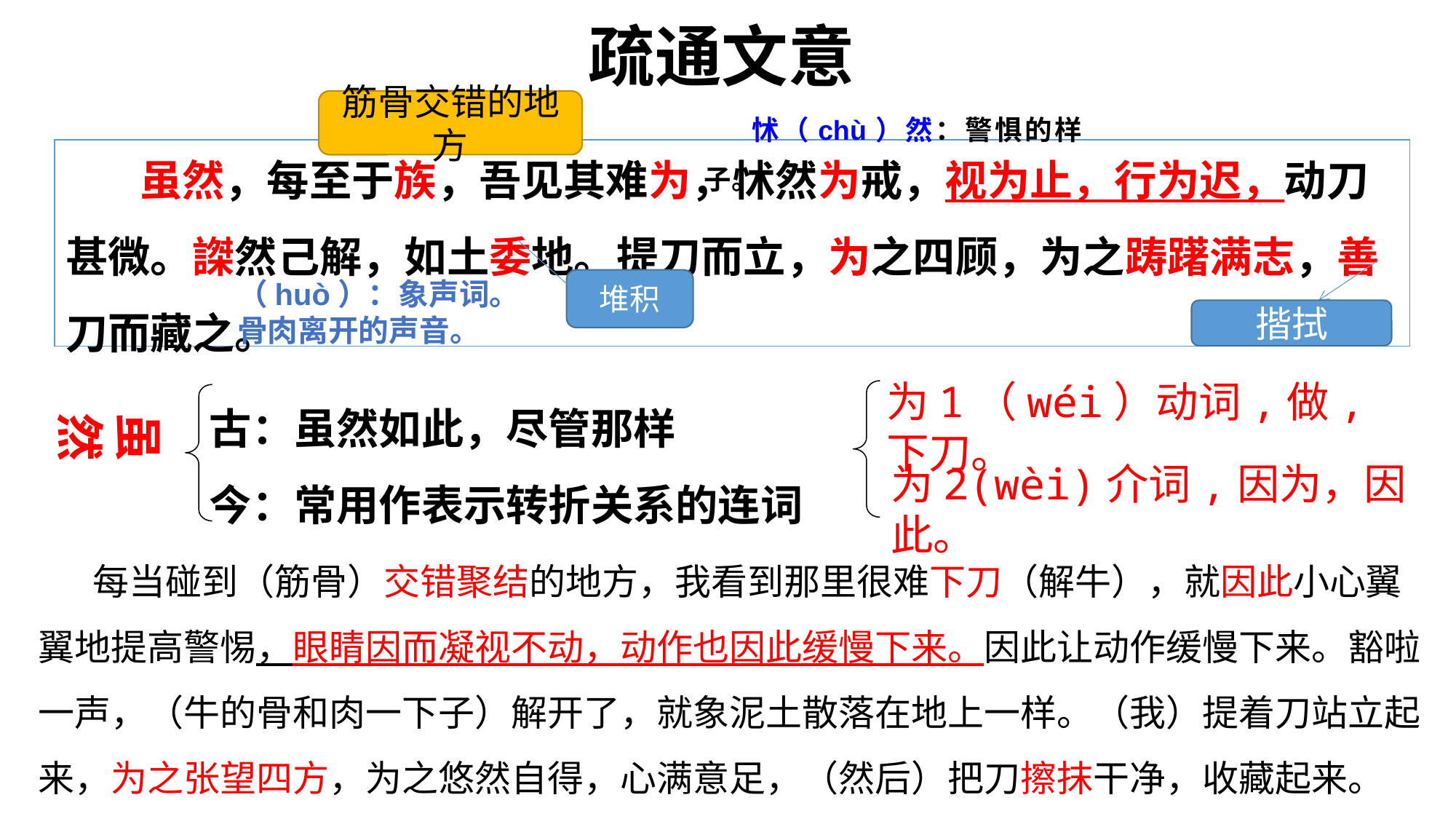

疏通文意
筋骨交错的地方
怵（chù）然：警惧的样子。
# 虽然，每至于族，吾见其难为，怵然为戒，视为止，行为迟，动刀甚微。謋然己解，如土委地。提刀而立，为之四顾，为之踌躇满志，善刀而藏之。
堆积
（huò）：象声词。骨肉离开的声音。
揩拭
为1（wéi）动词,做,下刀。
古：虽然如此，尽管那样
今：常用作表示转折关系的连词

虽然
为2(wèi)介词,因为，因此。
每当碰到（筋骨）交错聚结的地方，我看到那里很难下刀（解牛），就因此小心翼翼地提高警惕，眼睛因而凝视不动，动作也因此缓慢下来。因此让动作缓慢下来。豁啦一声，（牛的骨和肉一下子）解开了，就象泥土散落在地上一样。（我）提着刀站立起来，为之张望四方，为之悠然自得，心满意足，（然后）把刀擦抹干净，收藏起来。